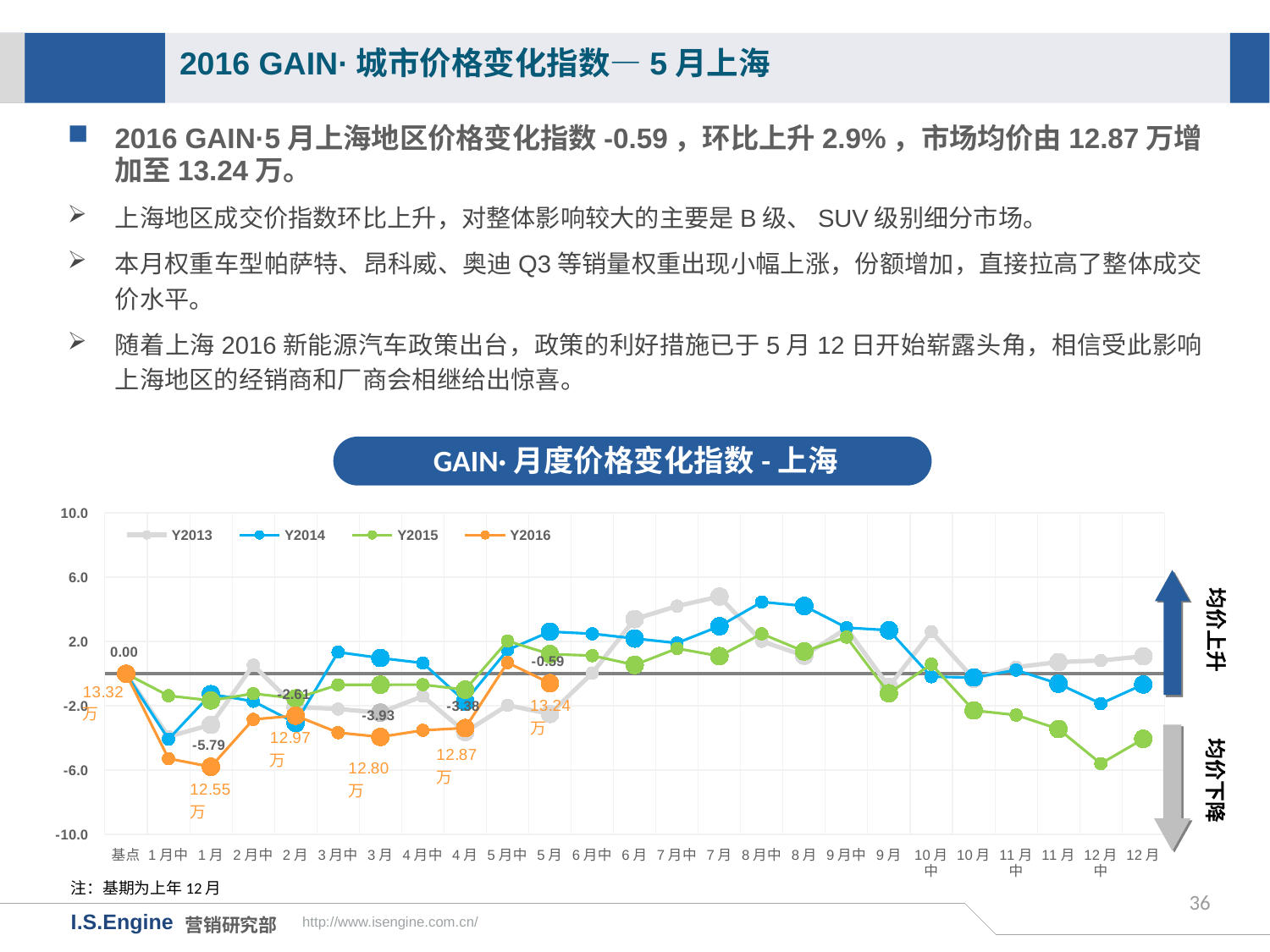

2016 GAIN·城市价格变化指数—5月上海
2016 GAIN·5月上海地区价格变化指数-0.59，环比上升2.9%，市场均价由12.87万增加至13.24万。
上海地区成交价指数环比上升，对整体影响较大的主要是B级、SUV级别细分市场。
本月权重车型帕萨特、昂科威、奥迪Q3等销量权重出现小幅上涨，份额增加，直接拉高了整体成交价水平。
随着上海2016新能源汽车政策出台，政策的利好措施已于5月12日开始崭露头角，相信受此影响上海地区的经销商和厂商会相继给出惊喜。

GAIN·月度价格变化指数-上海

[unsupported chart]

均价上升

均价下降

注：基期为上年12月
36